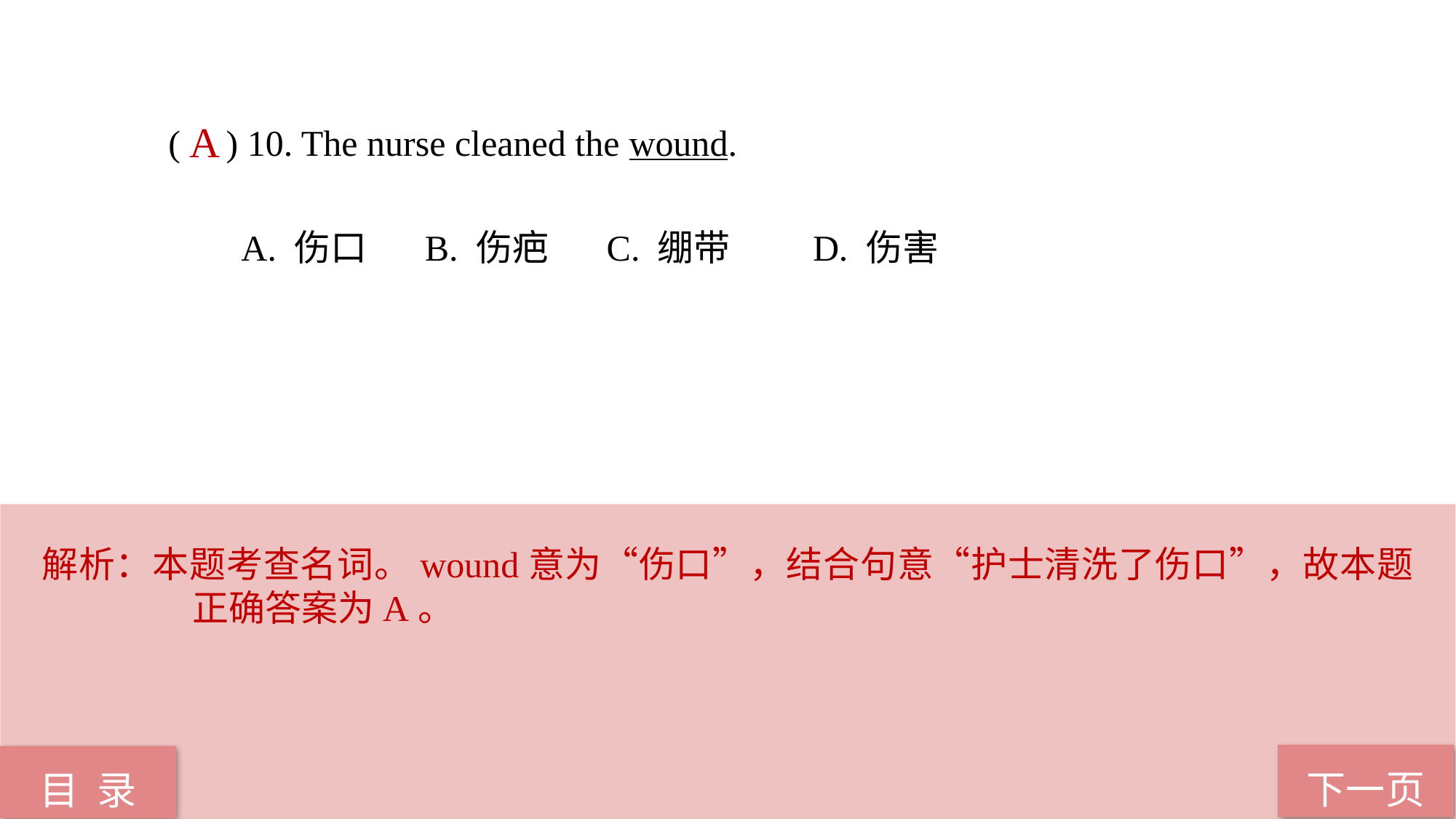

(     ) 10. The nurse cleaned the wound.

        A. 伤口      B. 伤疤      C. 绷带         D. 伤害
A
解析：本题考查名词。wound意为“伤口”，结合句意“护士清洗了伤口”，故本题正确答案为A。